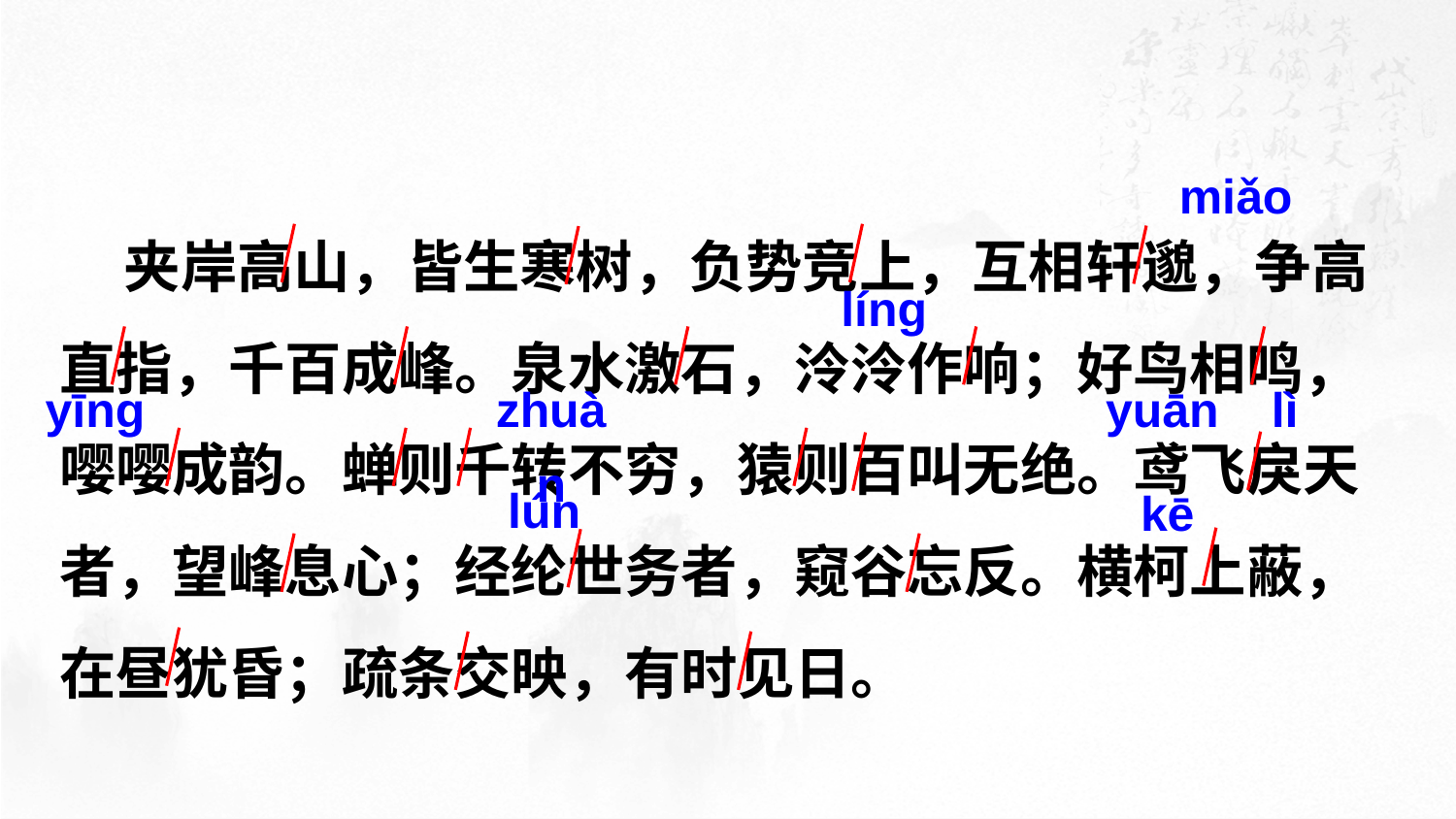

miǎo
    夹岸高山，皆生寒树，负势竞上，互相轩邈，争高直指，千百成峰。泉水激石，泠泠作响；好鸟相鸣，嘤嘤成韵。蝉则千转不穷，猿则百叫无绝。鸢飞戾天者，望峰息心；经纶世务者，窥谷忘反。横柯上蔽，在昼犹昏；疏条交映，有时见日。
línɡ
yīnɡ
zhuàn
yuān
lì
lún
kē